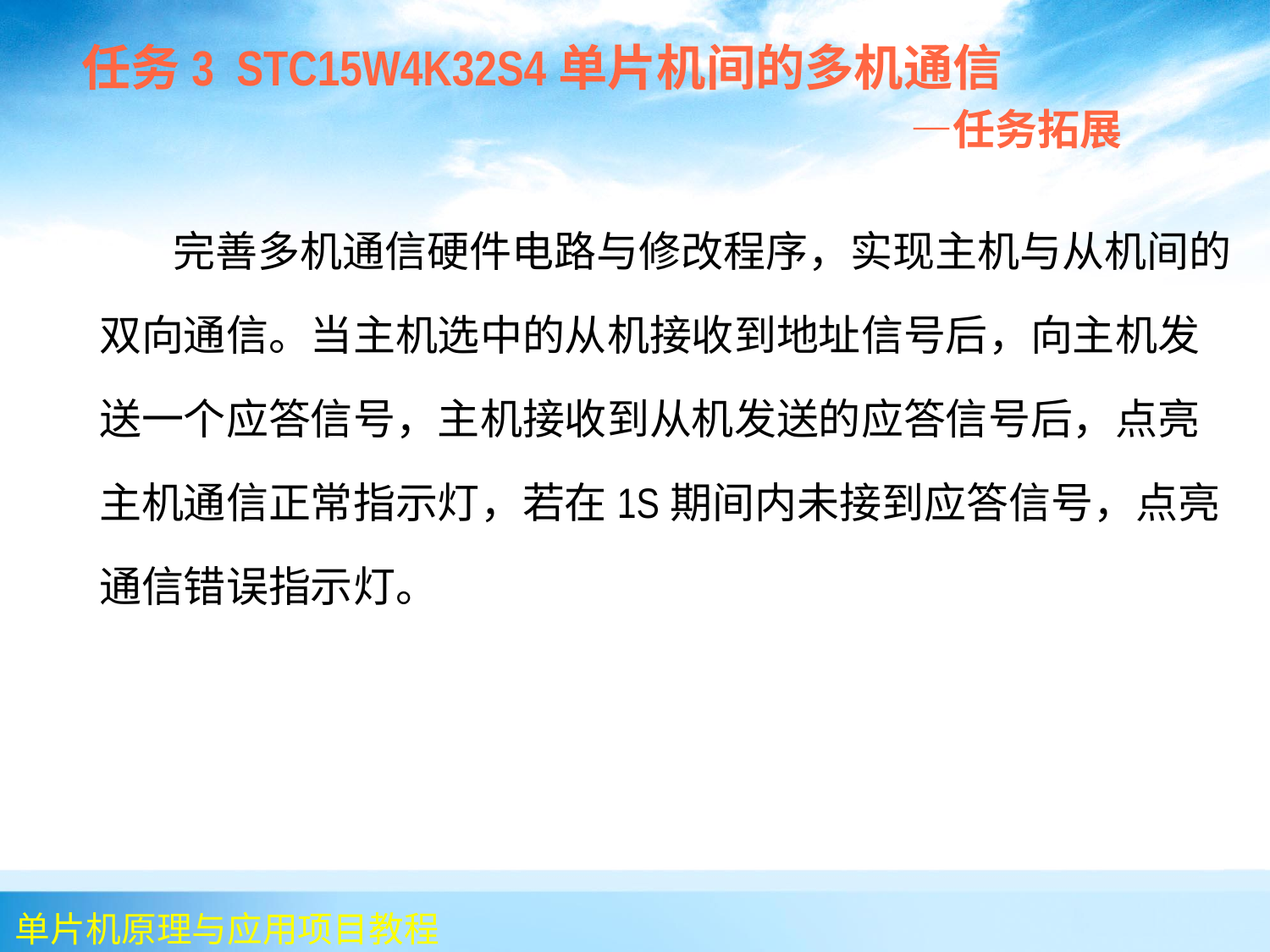

任务3  STC15W4K32S4单片机间的多机通信
                                                                              —任务拓展
           完善多机通信硬件电路与修改程序，实现主机与从机间的双向通信。当主机选中的从机接收到地址信号后，向主机发送一个应答信号，主机接收到从机发送的应答信号后，点亮主机通信正常指示灯，若在1S期间内未接到应答信号，点亮通信错误指示灯。